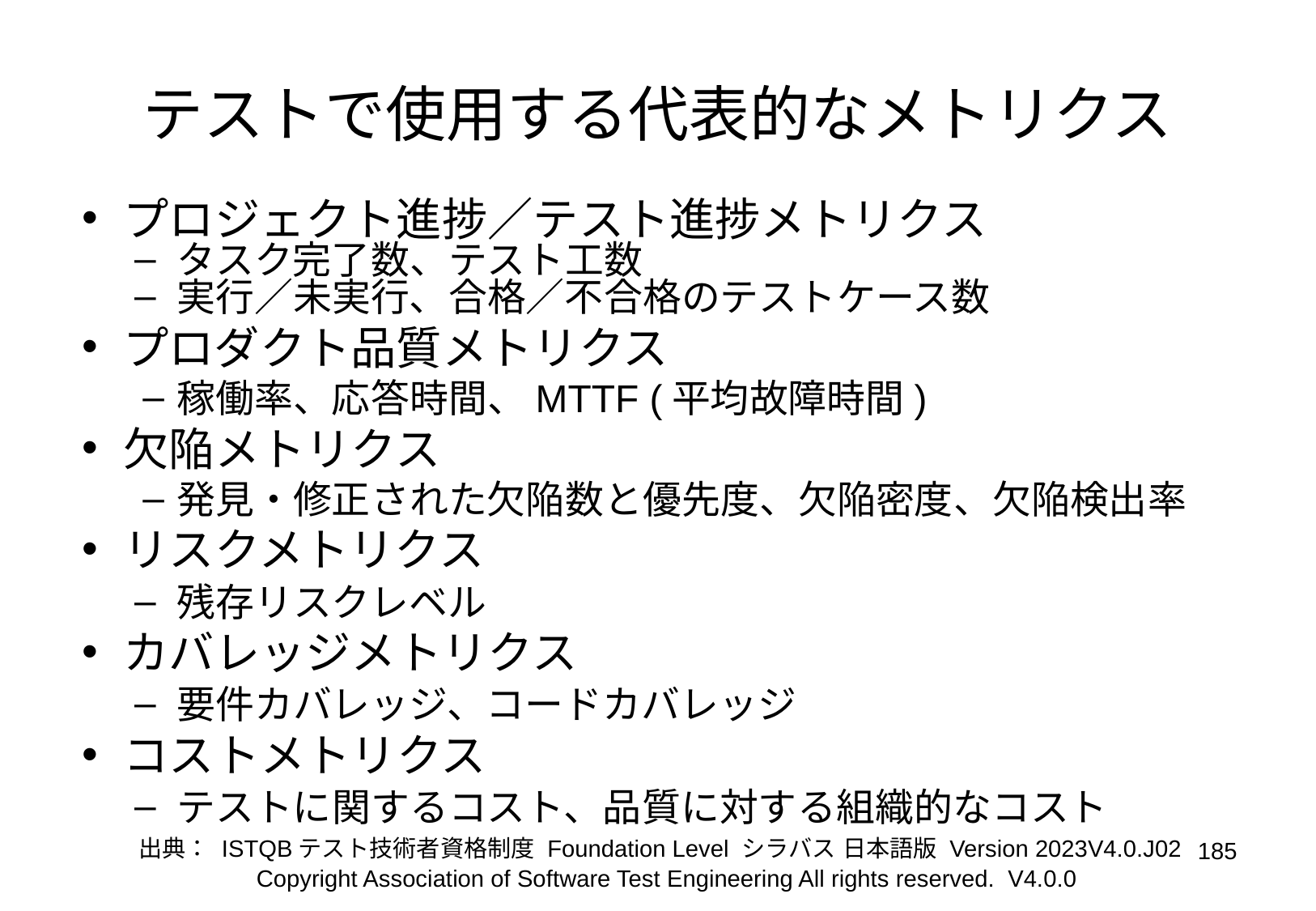

# テストで使用する代表的なメトリクス
プロジェクト進捗／テスト進捗メトリクス
タスク完了数、テスト工数
実行／未実行、合格／不合格のテストケース数
プロダクト品質メトリクス
稼働率、応答時間、MTTF (平均故障時間)
欠陥メトリクス
発見・修正された欠陥数と優先度、欠陥密度、欠陥検出率
リスクメトリクス
残存リスクレベル
カバレッジメトリクス
要件カバレッジ、コードカバレッジ
コストメトリクス
テストに関するコスト、品質に対する組織的なコスト
出典： ISTQBテスト技術者資格制度 Foundation Level シラバス 日本語版 Version 2023V4.0.J02
185
Copyright Association of Software Test Engineering All rights reserved.  V4.0.0